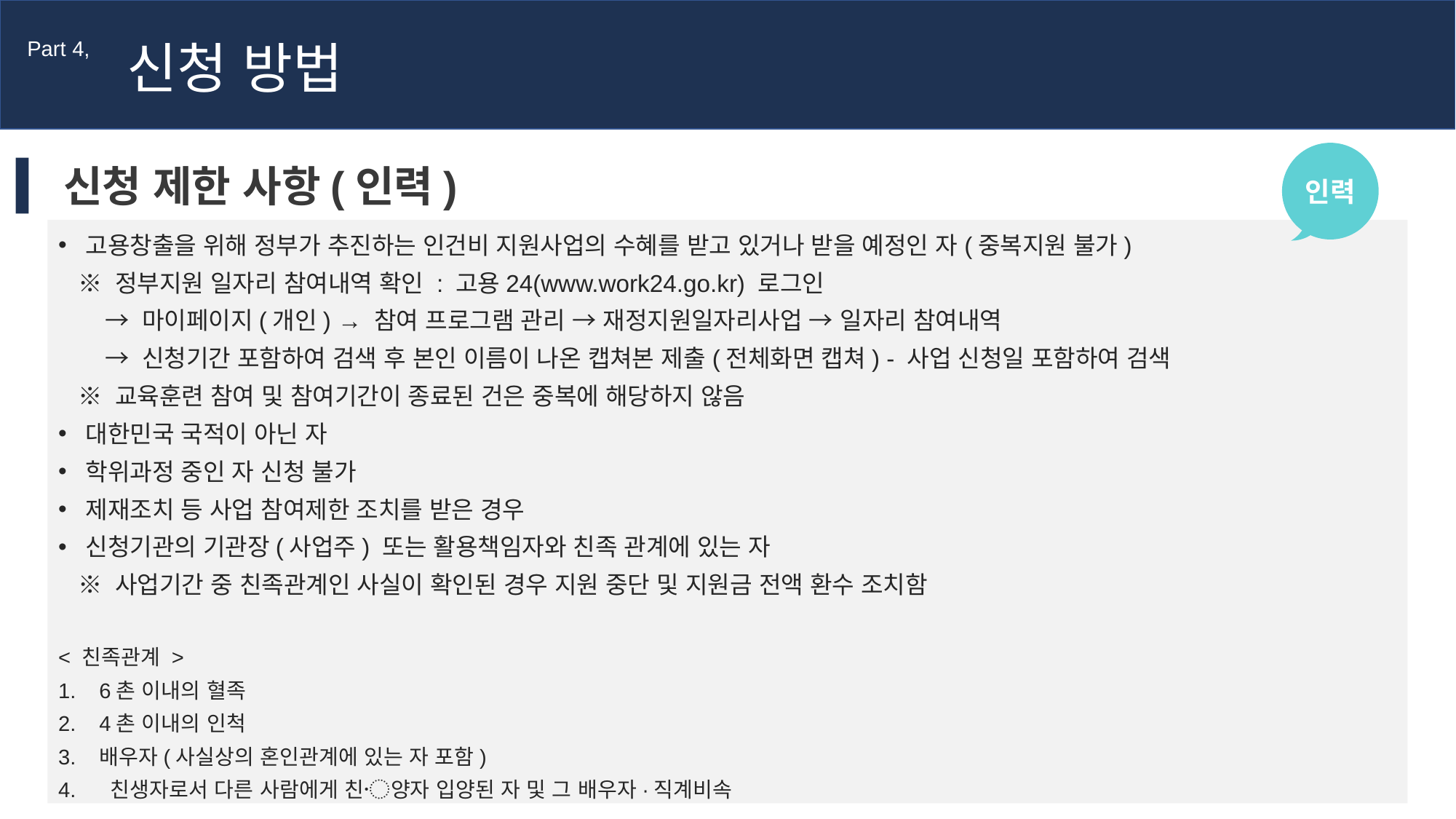

신청 방법
Part 4,
인력

신청 제한 사항(인력)

고용창출을 위해 정부가 추진하는 인건비 지원사업의 수혜를 받고 있거나 받을 예정인 자(중복지원 불가)
   ※ 정부지원 일자리 참여내역 확인 : 고용24(www.work24.go.kr) 로그인
       → 마이페이지(개인) → 참여 프로그램 관리 → 재정지원일자리사업 → 일자리 참여내역
       → 신청기간 포함하여 검색 후 본인 이름이 나온 캡쳐본 제출(전체화면 캡쳐) - 사업 신청일 포함하여 검색
   ※ 교육훈련 참여 및 참여기간이 종료된 건은 중복에 해당하지 않음
대한민국 국적이 아닌 자
학위과정 중인 자 신청 불가
제재조치 등 사업 참여제한 조치를 받은 경우
신청기관의 기관장(사업주) 또는 활용책임자와 친족 관계에 있는 자
   ※ 사업기간 중 친족관계인 사실이 확인된 경우 지원 중단 및 지원금 전액 환수 조치함

< 친족관계 >
6촌 이내의 혈족
4촌 이내의 인척
배우자(사실상의 혼인관계에 있는 자 포함)
 친생자로서 다른 사람에게 친〮양자 입양된 자 및 그 배우자·직계비속